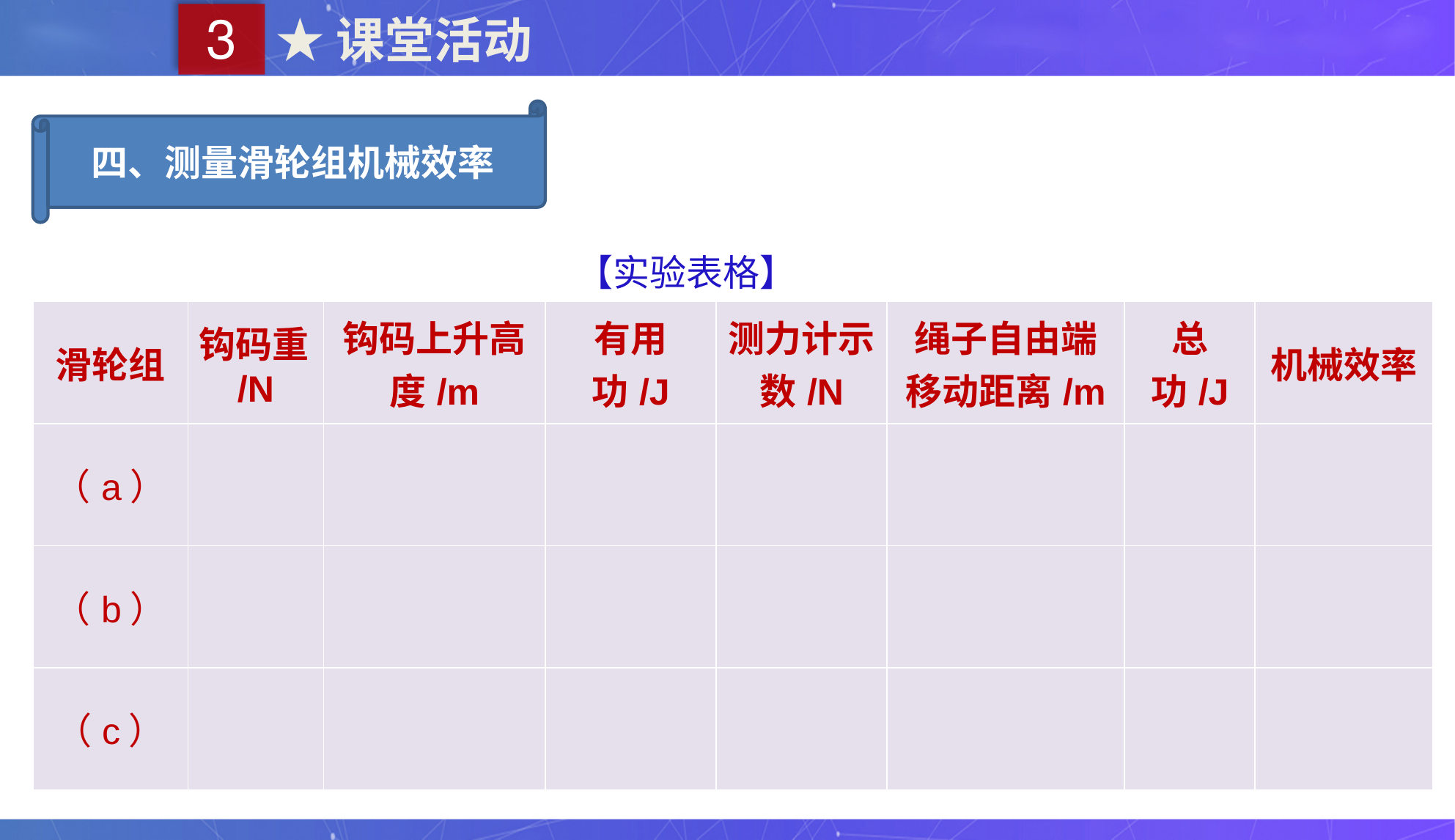

3
★课堂活动
四、测量滑轮组机械效率
【实验表格】
| 滑轮组 | 钩码重/N | 钩码上升高度/m | 有用功/J | 测力计示数/N | 绳子自由端移动距离/m | 总功/J | 机械效率 |
| --- | --- | --- | --- | --- | --- | --- | --- |
| （a） |  |  |  |  |  |  |  |
| （b） |  |  |  |  |  |  |  |
| （c） |  |  |  |  |  |  |  |